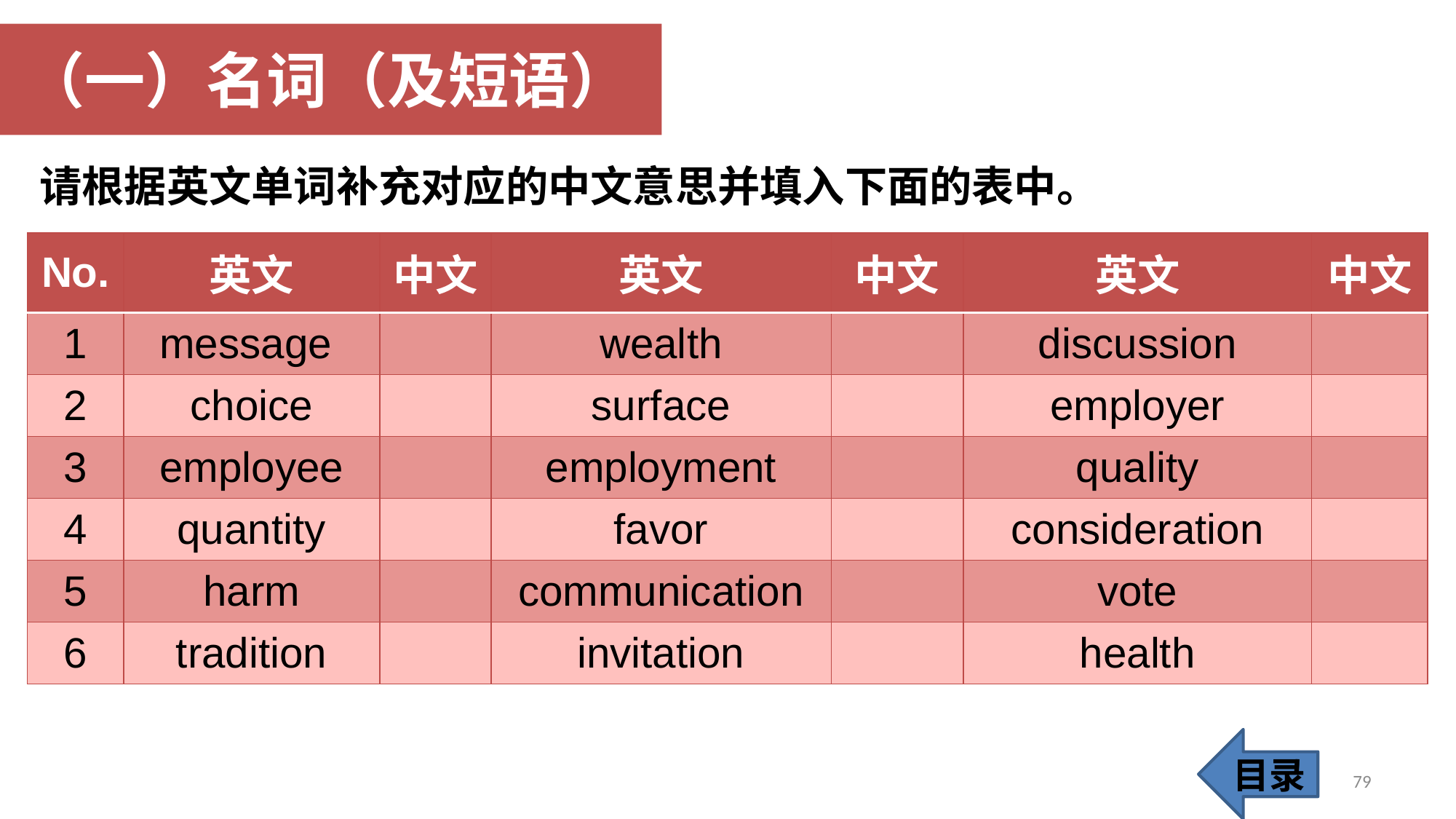

（一）名词（及短语）
请根据英文单词补充对应的中文意思并填入下面的表中。
| No. | 英文 | 中文 | 英文 | 中文 | 英文 | 中文 |
| --- | --- | --- | --- | --- | --- | --- |
| 1 | message |  | wealth |  | discussion |  |
| 2 | choice |  | surface |  | employer |  |
| 3 | employee |  | employment |  | quality |  |
| 4 | quantity |  | favor |  | consideration |  |
| 5 | harm |  | communication |  | vote |  |
| 6 | tradition |  | invitation |  | health |  |
目录
79